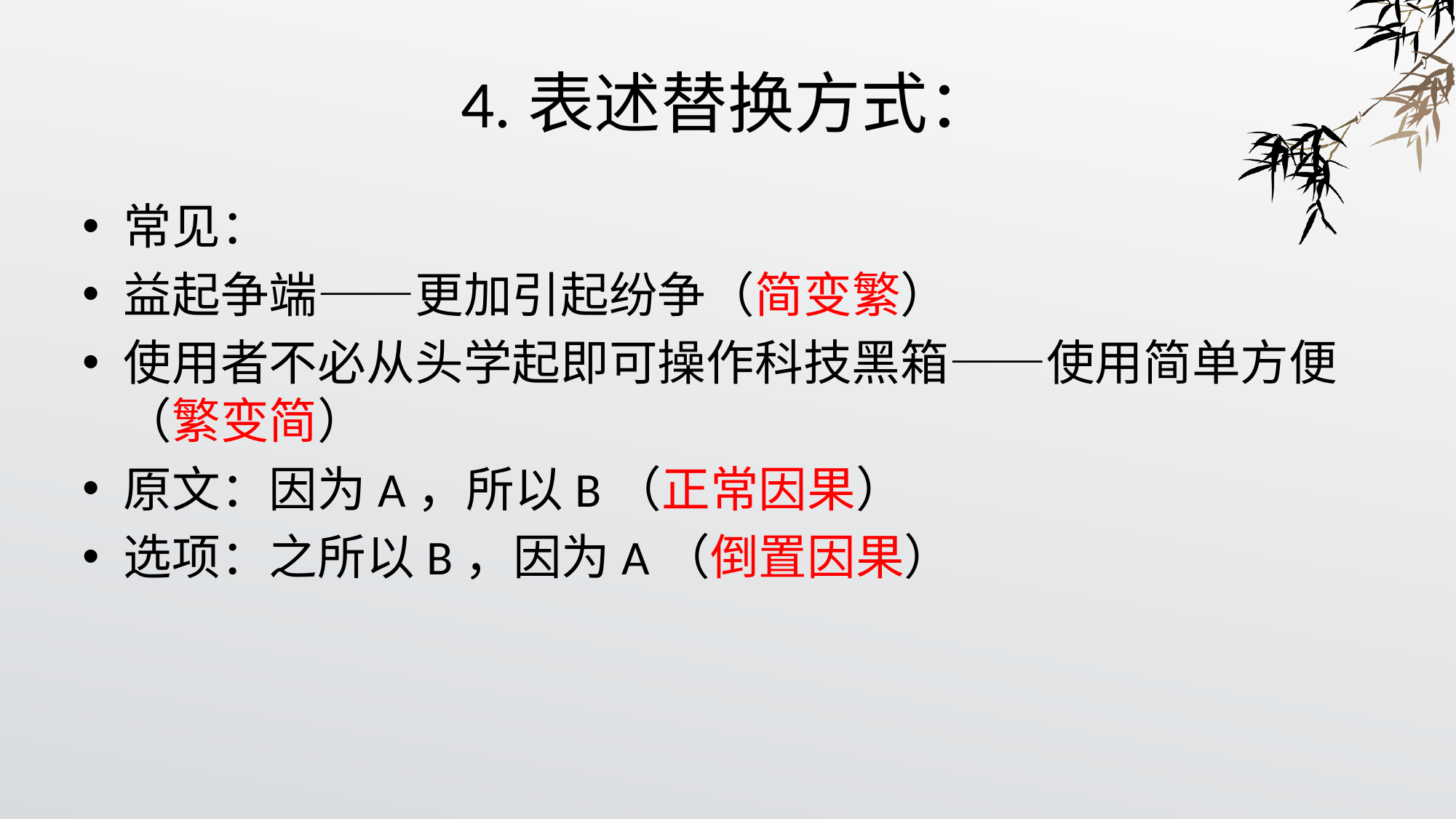

# 4.表述替换方式：
常见：
益起争端——更加引起纷争（简变繁）
使用者不必从头学起即可操作科技黑箱——使用简单方便（繁变简）
原文：因为A，所以B（正常因果）
选项：之所以B，因为A（倒置因果）